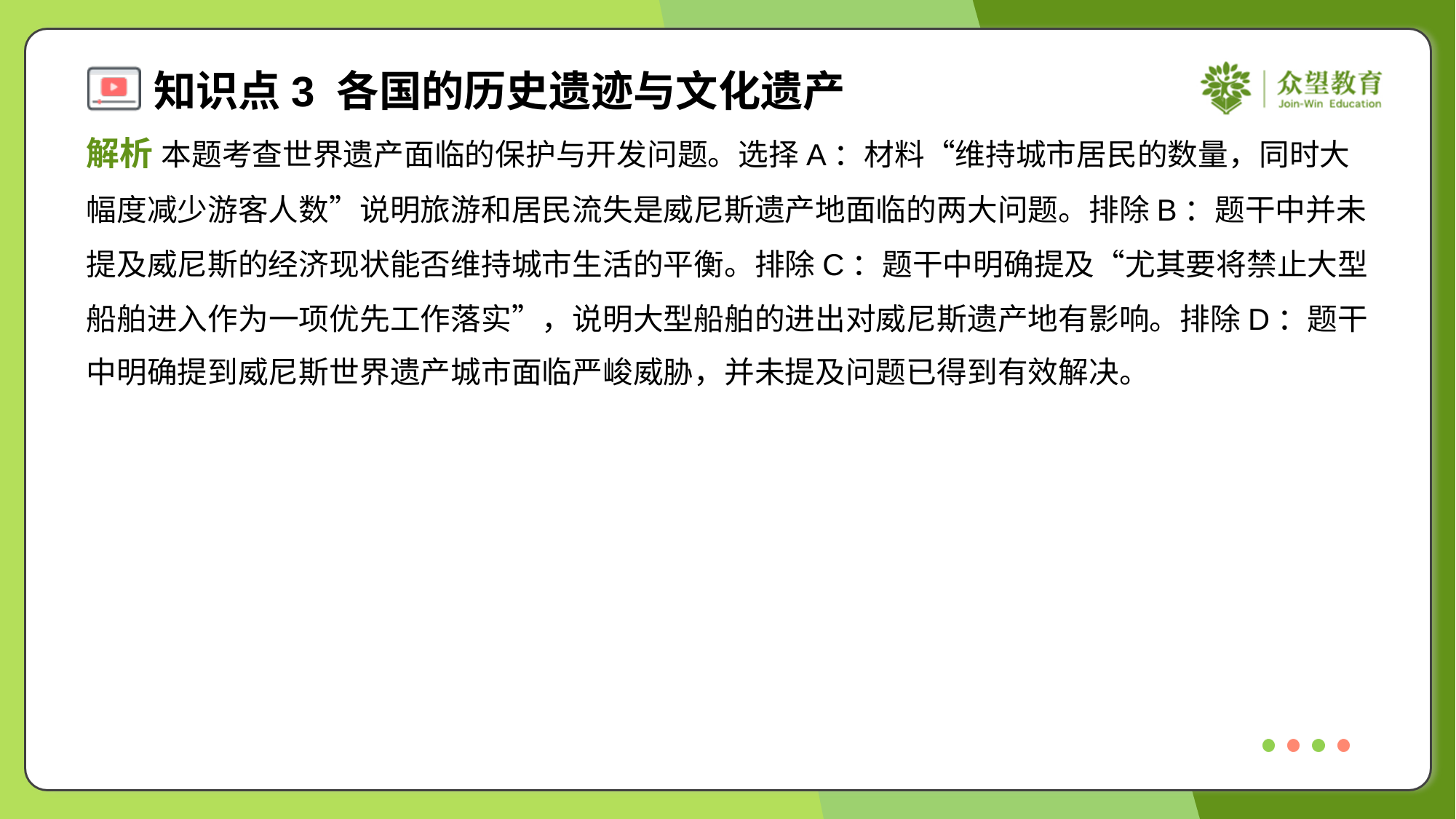

解析 本题考查世界遗产面临的保护与开发问题。选择A：材料“维持城市居民的数量，同时大
幅度减少游客人数”说明旅游和居民流失是威尼斯遗产地面临的两大问题。排除B：题干中并未
提及威尼斯的经济现状能否维持城市生活的平衡。排除C：题干中明确提及“尤其要将禁止大型
船舶进入作为一项优先工作落实”，说明大型船舶的进出对威尼斯遗产地有影响。排除D：题干
中明确提到威尼斯世界遗产城市面临严峻威胁，并未提及问题已得到有效解决。